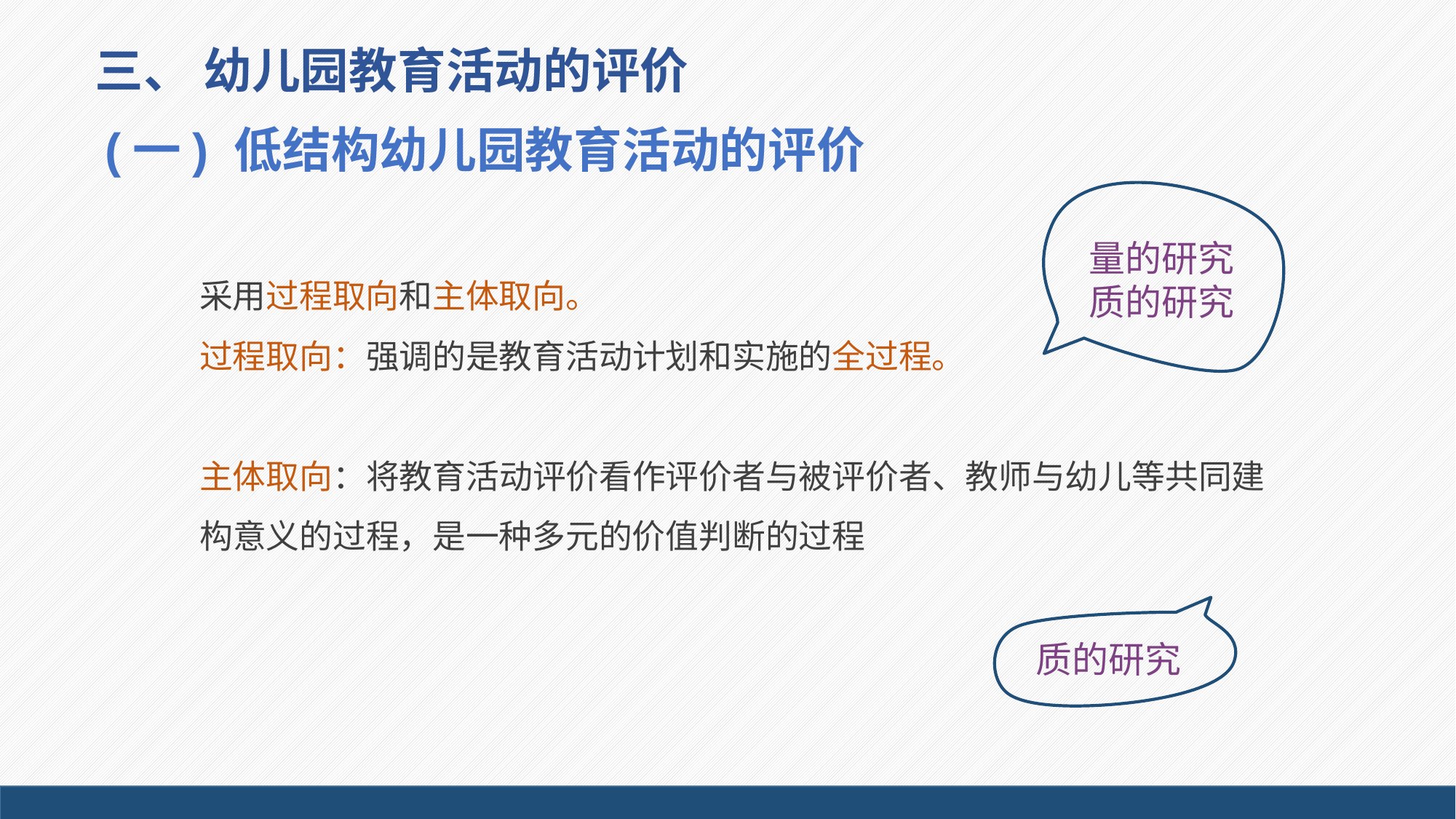

# 三、 幼儿园教育活动的评价
 (一) 低结构幼儿园教育活动的评价

采用过程取向和主体取向。
过程取向：强调的是教育活动计划和实施的全过程。

主体取向：将教育活动评价看作评价者与被评价者、教师与幼儿等共同建构意义的过程，是一种多元的价值判断的过程
量的研究
质的研究

质的研究